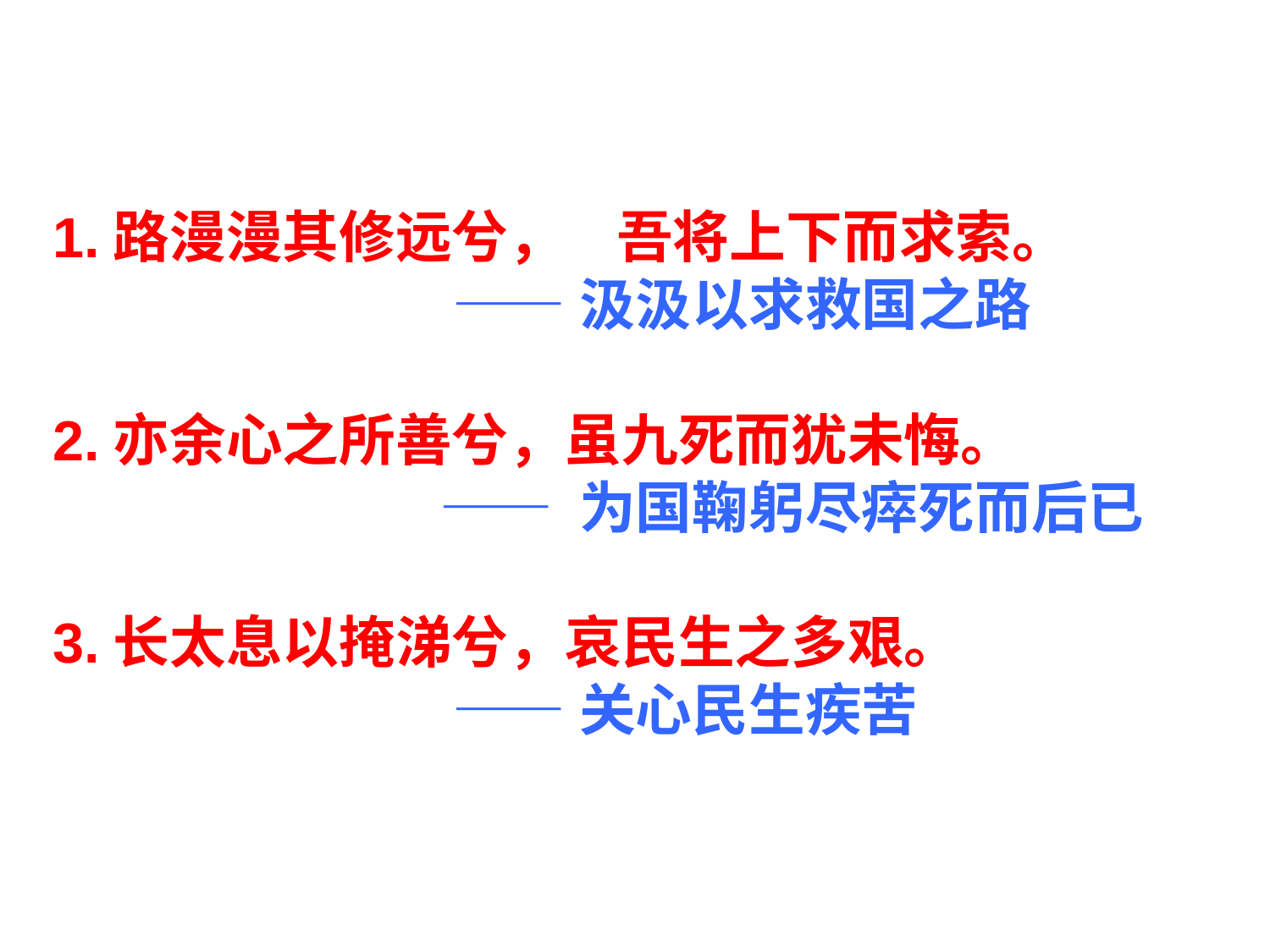

1.路漫漫其修远兮，    吾将上下而求索。
                               ——汲汲以求救国之路

2.亦余心之所善兮，虽九死而犹未悔。
                              —— 为国鞠躬尽瘁死而后已

3.长太息以掩涕兮，哀民生之多艰。
                               ——关心民生疾苦